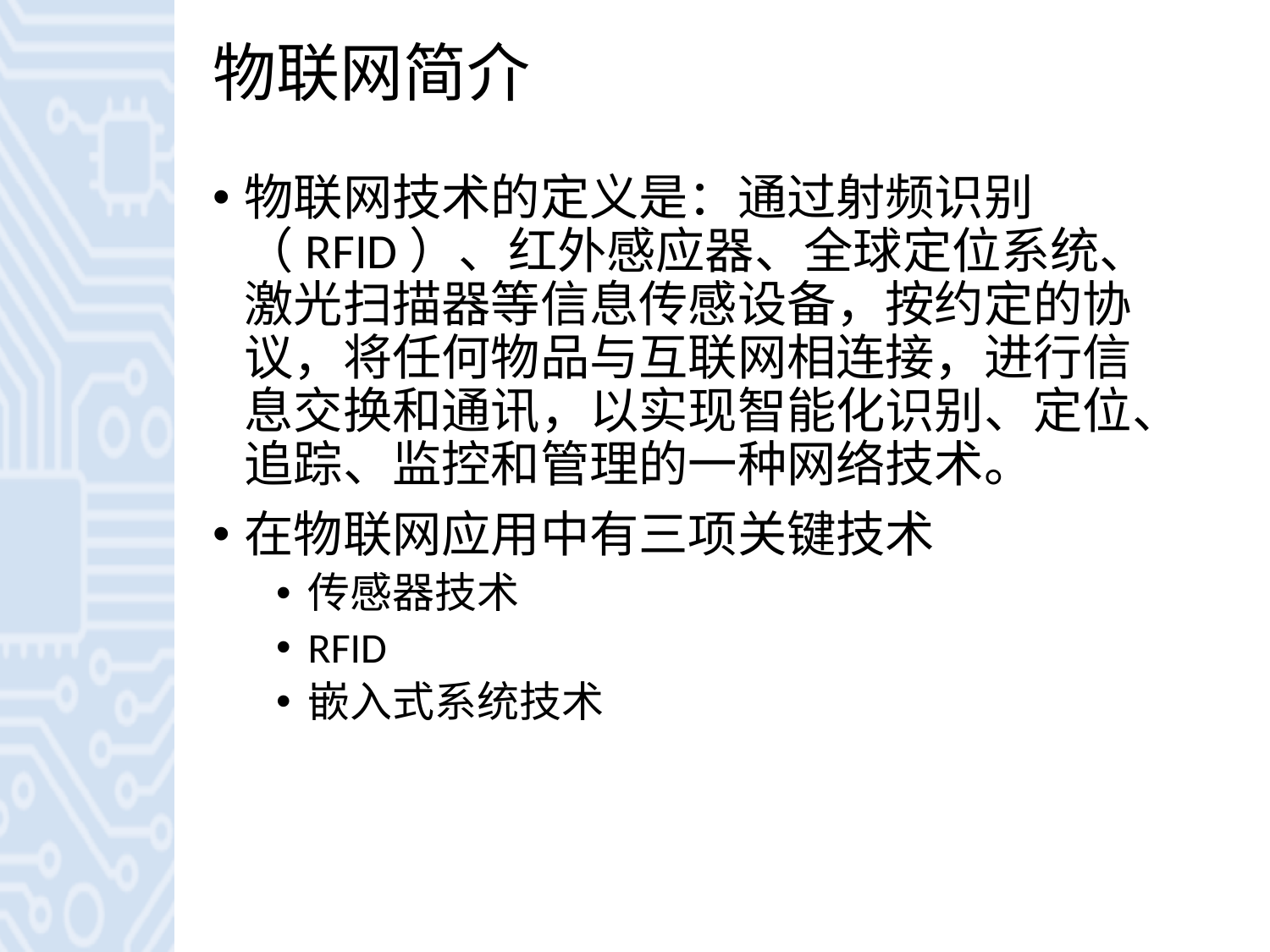

# 物联网简介
物联网技术的定义是：通过射频识别（RFID）、红外感应器、全球定位系统、激光扫描器等信息传感设备，按约定的协议，将任何物品与互联网相连接，进行信息交换和通讯，以实现智能化识别、定位、追踪、监控和管理的一种网络技术。
在物联网应用中有三项关键技术
传感器技术
RFID
嵌入式系统技术